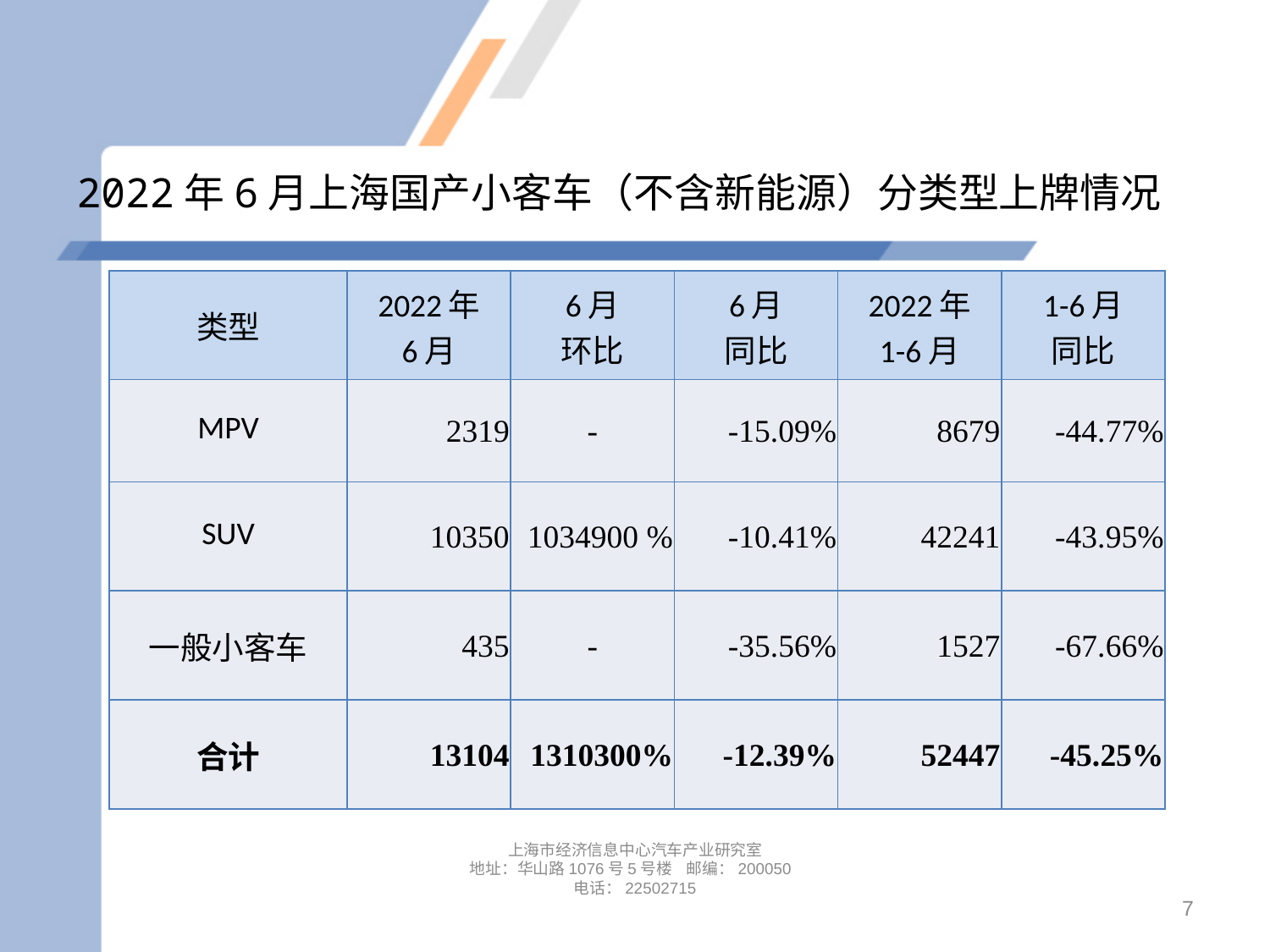

# 2022年6月上海国产小客车（不含新能源）分类型上牌情况
| 类型 | 2022年 6月 | 6月 环比 | 6月 同比 | 2022年 1-6月 | 1-6月 同比 |
| --- | --- | --- | --- | --- | --- |
| MPV | 2319 | - | -15.09% | 8679 | -44.77% |
| SUV | 10350 | 1034900 % | -10.41% | 42241 | -43.95% |
| 一般小客车 | 435 | - | -35.56% | 1527 | -67.66% |
| 合计 | 13104 | 1310300% | -12.39% | 52447 | -45.25% |
上海市经济信息中心汽车产业研究室
地址：华山路1076号5号楼    邮编：200050
电话：22502715

7